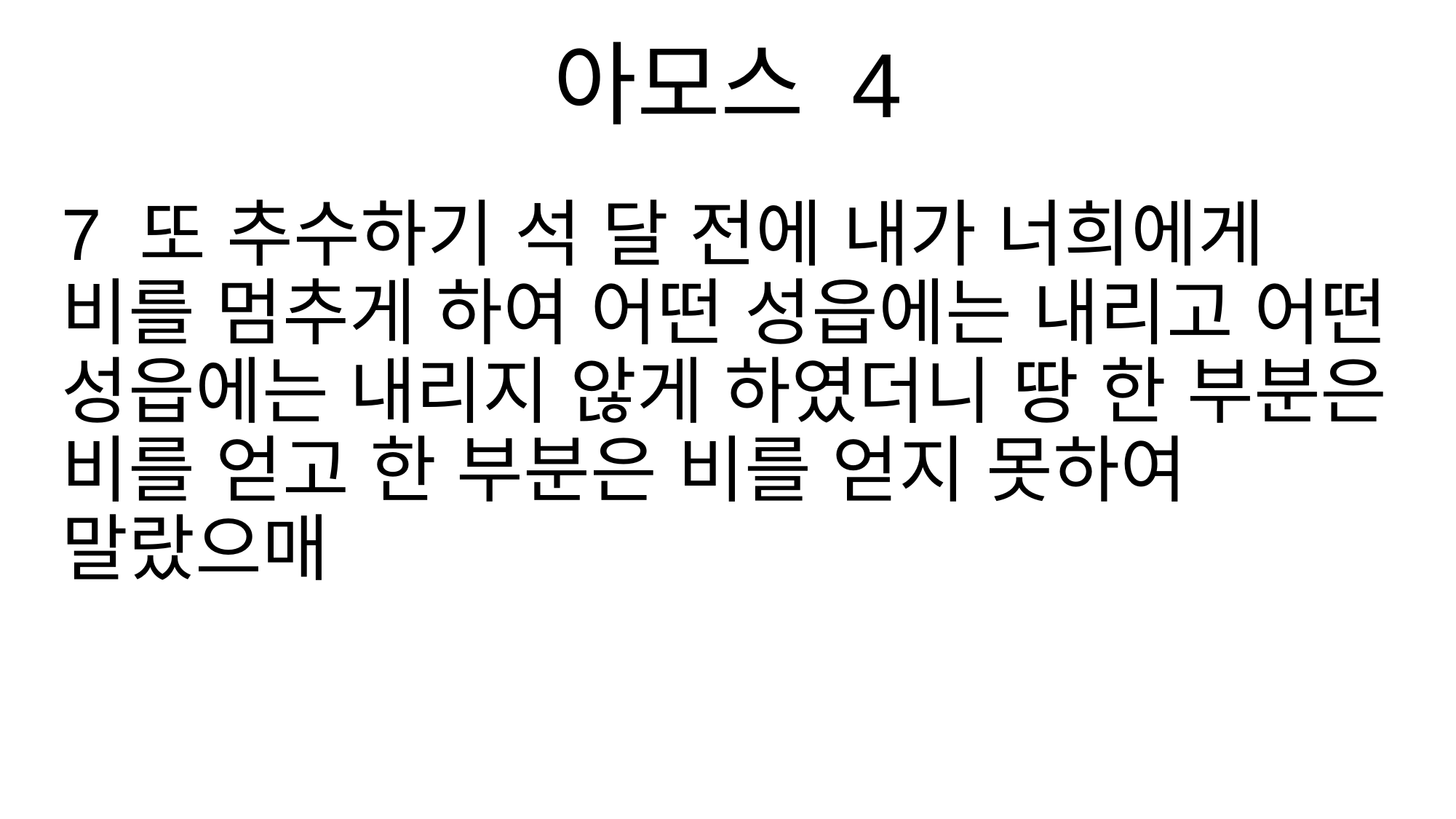

아모스 4
7 또 추수하기 석 달 전에 내가 너희에게 비를 멈추게 하여 어떤 성읍에는 내리고 어떤 성읍에는 내리지 않게 하였더니 땅 한 부분은 비를 얻고 한 부분은 비를 얻지 못하여 말랐으매